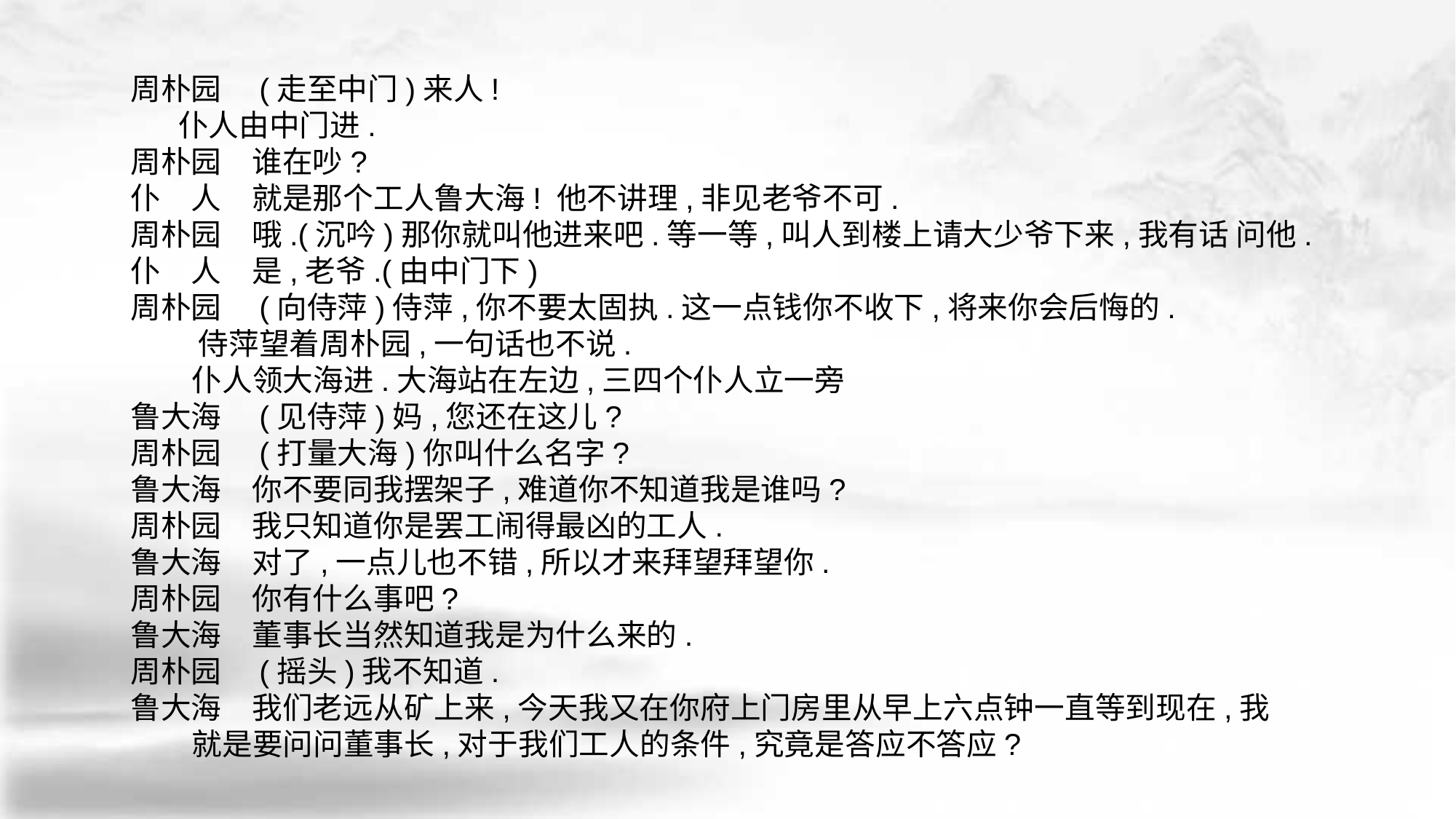

周朴园　(走至中门)来人!
      仆人由中门进.
周朴园　谁在吵?
仆　人　就是那个工人鲁大海! 他不讲理,非见老爷不可.
周朴园　哦.(沉吟)那你就叫他进来吧.等一等,叫人到楼上请大少爷下来,我有话 问他. 仆　人　是,老爷.(由中门下)
周朴园　(向侍萍)侍萍,你不要太固执.这一点钱你不收下,将来你会后悔的.
         侍萍望着周朴园,一句话也不说.
        仆人领大海进.大海站在左边,三四个仆人立一旁
鲁大海　(见侍萍)妈,您还在这儿?
周朴园　(打量大海)你叫什么名字?
鲁大海　你不要同我摆架子,难道你不知道我是谁吗?
周朴园　我只知道你是罢工闹得最凶的工人.
鲁大海　对了,一点儿也不错,所以才来拜望拜望你.
周朴园　你有什么事吧?
鲁大海　董事长当然知道我是为什么来的.
周朴园　(摇头)我不知道.
鲁大海　我们老远从矿上来,今天我又在你府上门房里从早上六点钟一直等到现在,我
        就是要问问董事长,对于我们工人的条件,究竟是答应不答应?